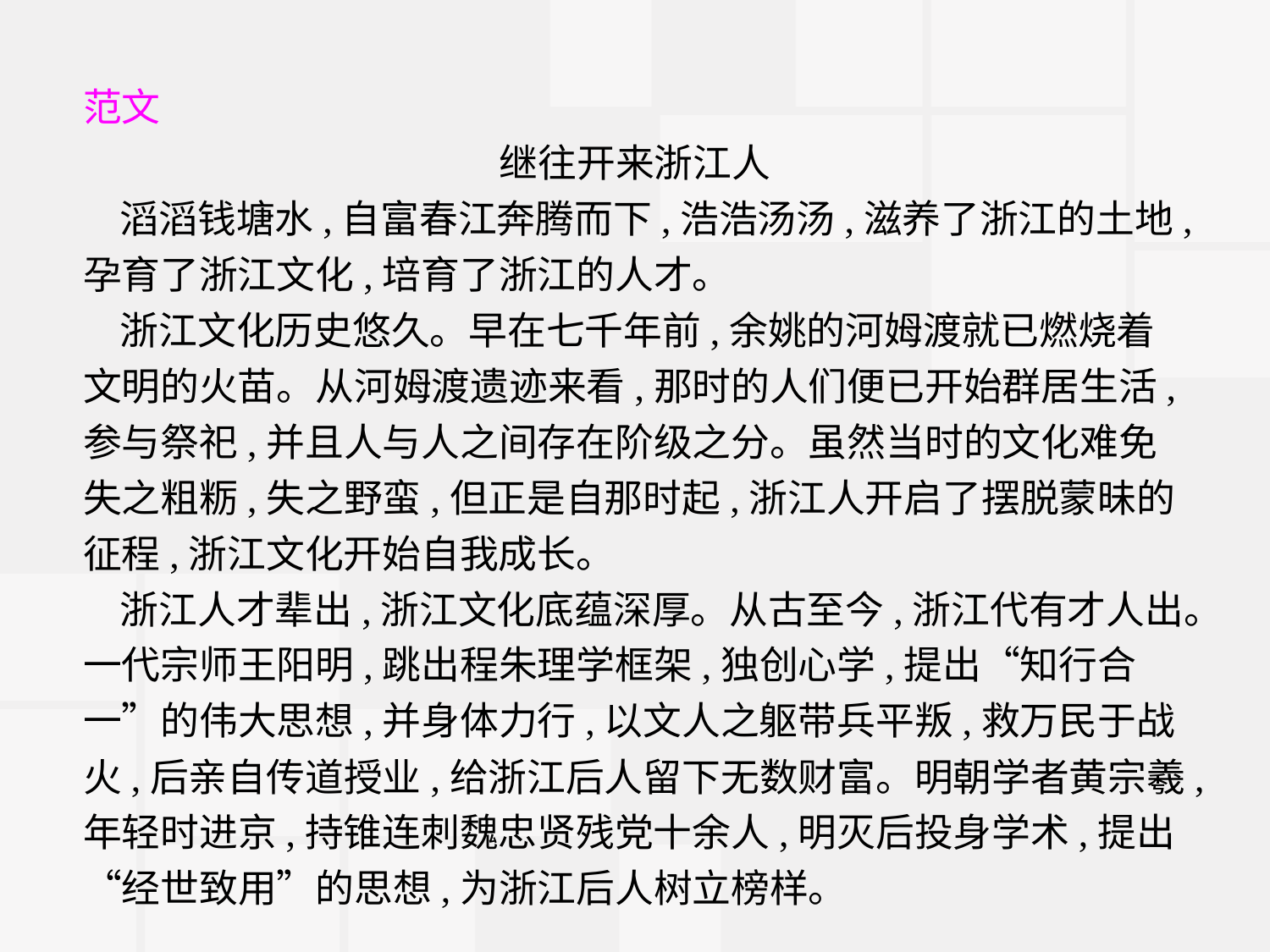

范文
继往开来浙江人
滔滔钱塘水,自富春江奔腾而下,浩浩汤汤,滋养了浙江的土地,孕育了浙江文化,培育了浙江的人才。
浙江文化历史悠久。早在七千年前,余姚的河姆渡就已燃烧着文明的火苗。从河姆渡遗迹来看,那时的人们便已开始群居生活,参与祭祀,并且人与人之间存在阶级之分。虽然当时的文化难免失之粗粝,失之野蛮,但正是自那时起,浙江人开启了摆脱蒙昧的征程,浙江文化开始自我成长。
浙江人才辈出,浙江文化底蕴深厚。从古至今,浙江代有才人出。一代宗师王阳明,跳出程朱理学框架,独创心学,提出“知行合一”的伟大思想,并身体力行,以文人之躯带兵平叛,救万民于战火,后亲自传道授业,给浙江后人留下无数财富。明朝学者黄宗羲,年轻时进京,持锥连刺魏忠贤残党十余人,明灭后投身学术,提出“经世致用”的思想,为浙江后人树立榜样。